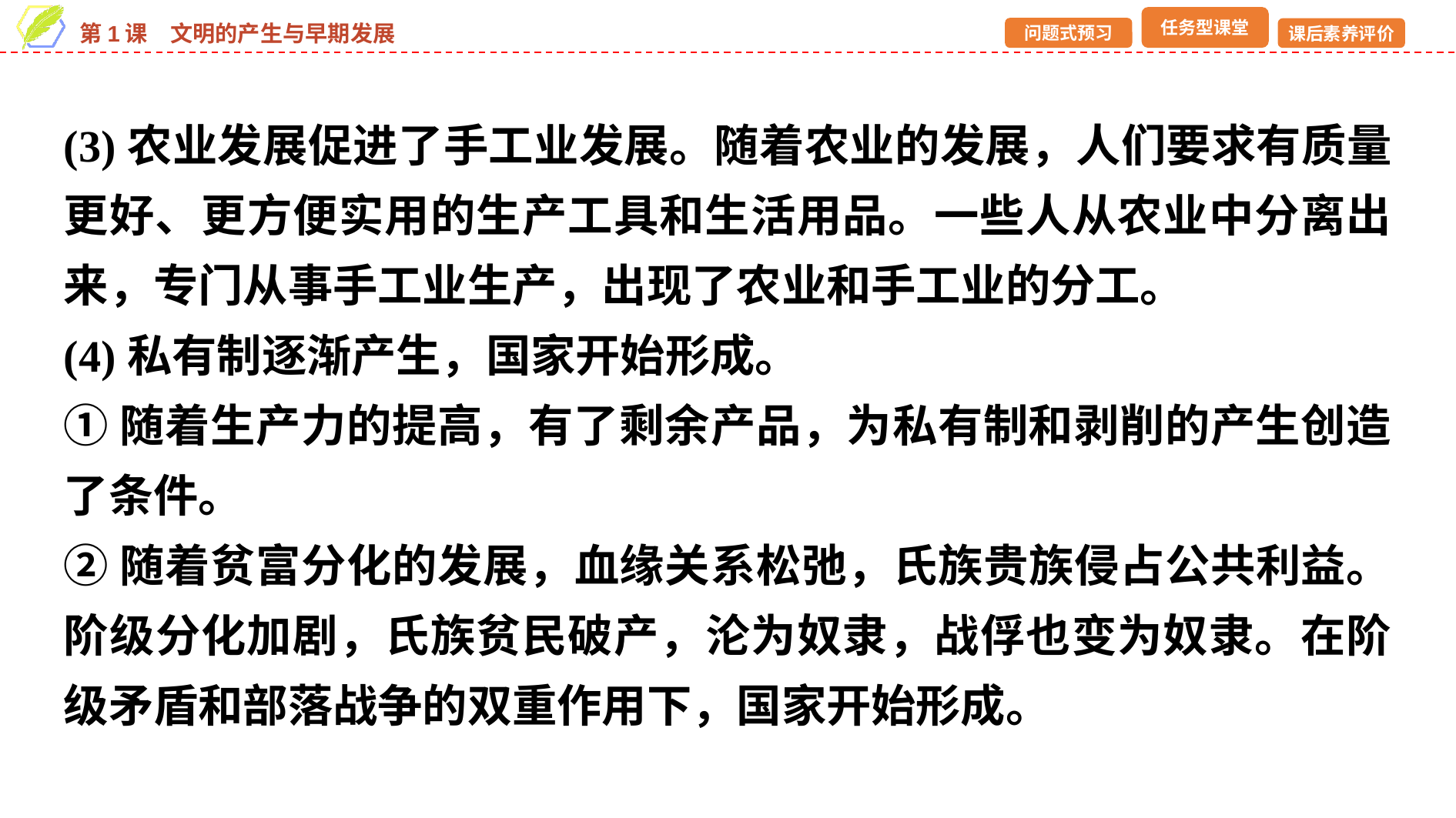

(3)农业发展促进了手工业发展。随着农业的发展，人们要求有质量更好、更方便实用的生产工具和生活用品。一些人从农业中分离出来，专门从事手工业生产，出现了农业和手工业的分工。
(4)私有制逐渐产生，国家开始形成。
①随着生产力的提高，有了剩余产品，为私有制和剥削的产生创造了条件。
②随着贫富分化的发展，血缘关系松弛，氏族贵族侵占公共利益。阶级分化加剧，氏族贫民破产，沦为奴隶，战俘也变为奴隶。在阶级矛盾和部落战争的双重作用下，国家开始形成。